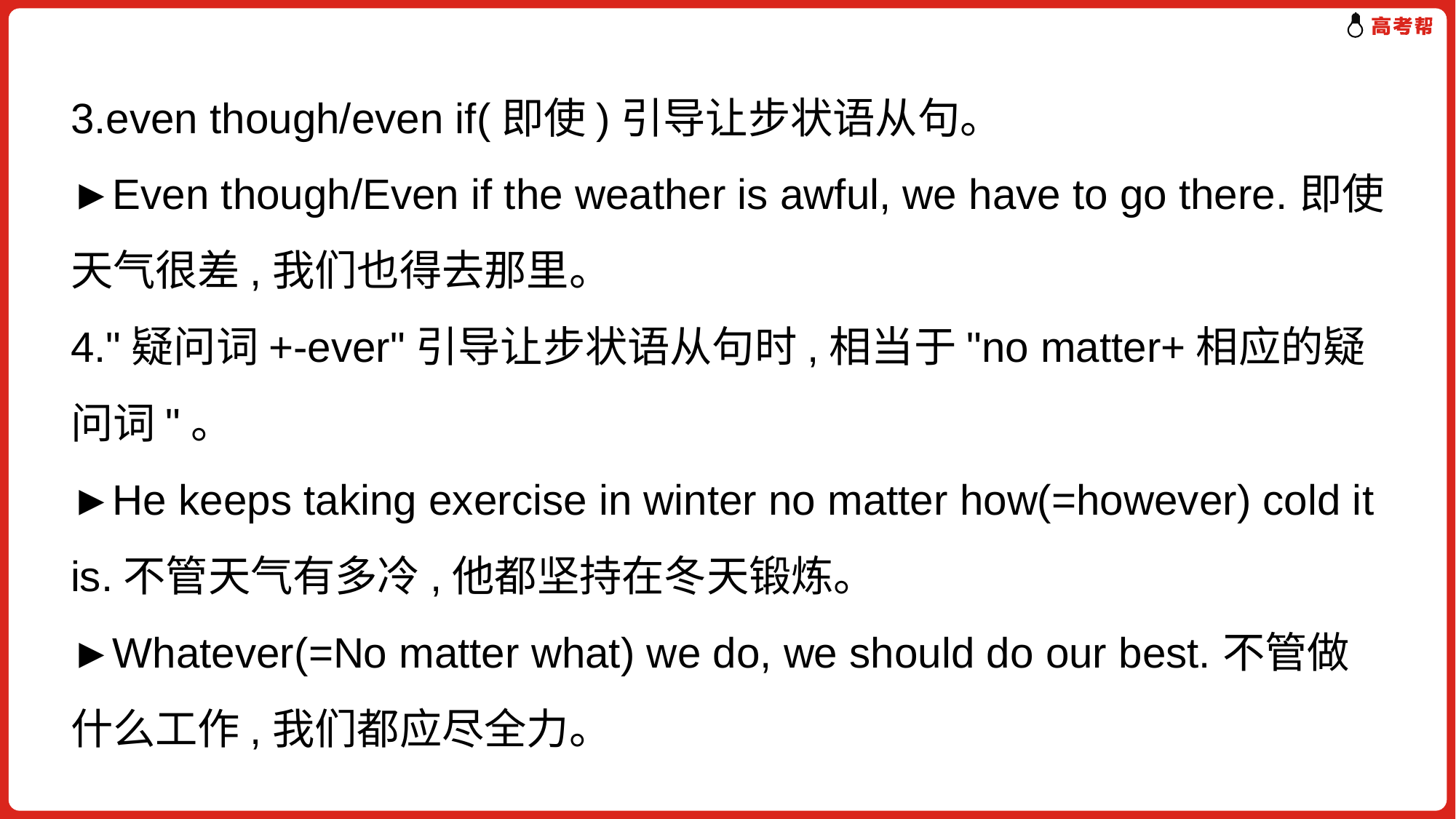

3.even though/even if(即使)引导让步状语从句。
►Even though/Even if the weather is awful, we have to go there.即使天气很差,我们也得去那里。
4."疑问词+-ever"引导让步状语从句时,相当于"no matter+相应的疑问词"。
►He keeps taking exercise in winter no matter how(=however) cold it is.不管天气有多冷,他都坚持在冬天锻炼。
►Whatever(=No matter what) we do, we should do our best.不管做什么工作,我们都应尽全力。